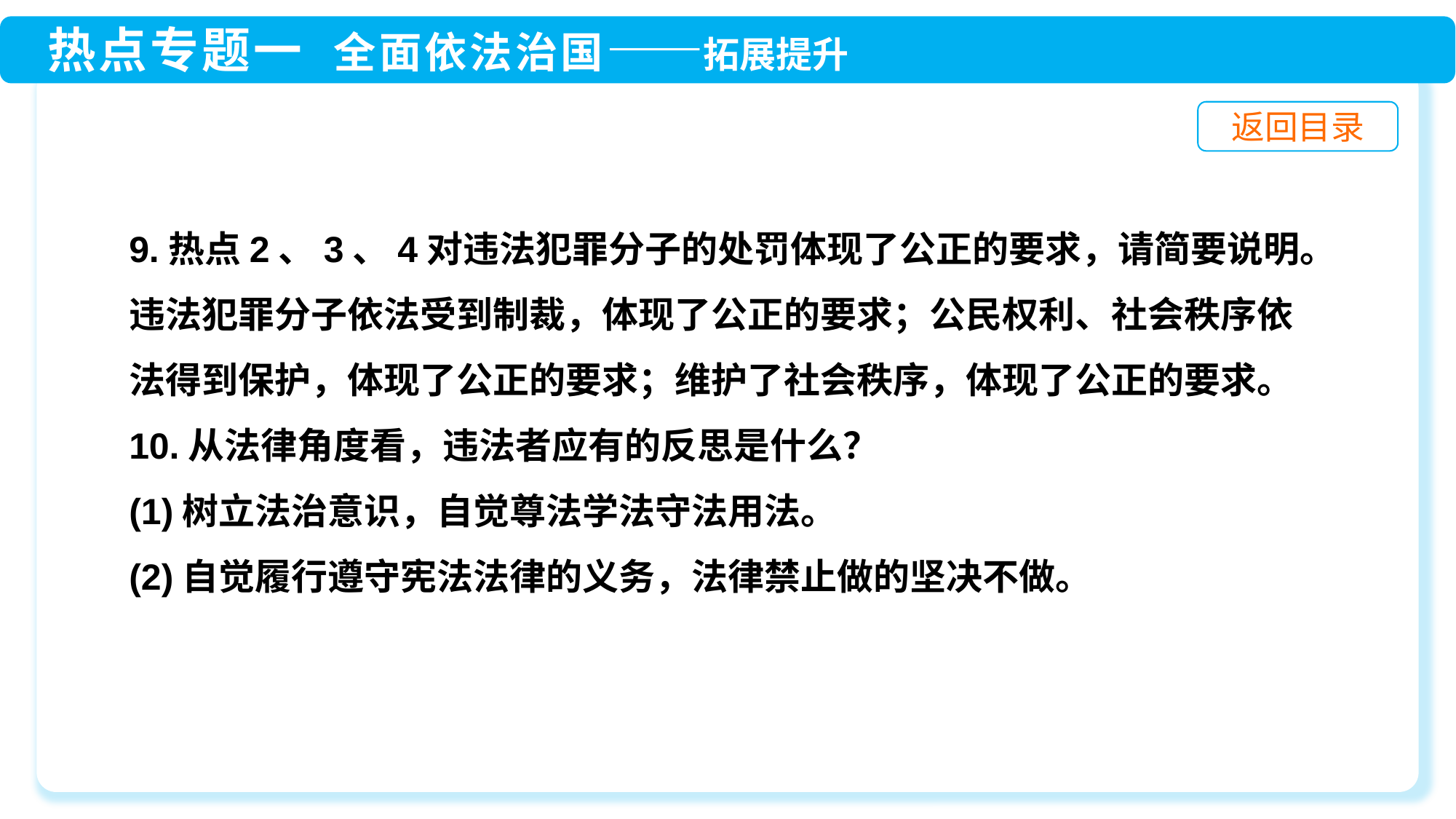

9.热点2、3、4对违法犯罪分子的处罚体现了公正的要求，请简要说明。
违法犯罪分子依法受到制裁，体现了公正的要求；公民权利、社会秩序依法得到保护，体现了公正的要求；维护了社会秩序，体现了公正的要求。
10.从法律角度看，违法者应有的反思是什么？
(1)树立法治意识，自觉尊法学法守法用法。
(2)自觉履行遵守宪法法律的义务，法律禁止做的坚决不做。